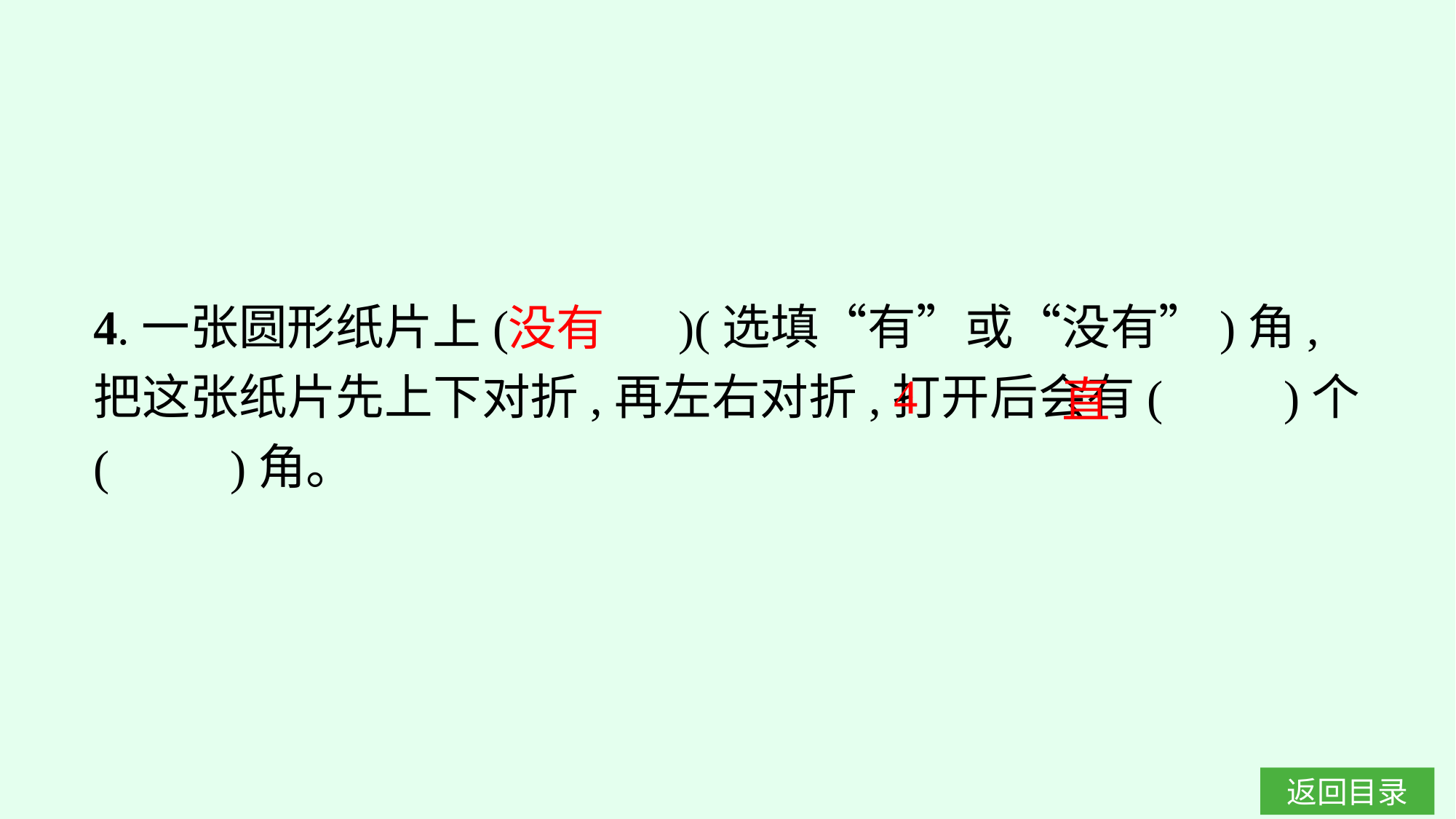

没有
4.一张圆形纸片上(　　　)(选填“有”或“没有”)角,把这张纸片先上下对折,再左右对折,打开后会有(　　)个(　　)角。
4
直